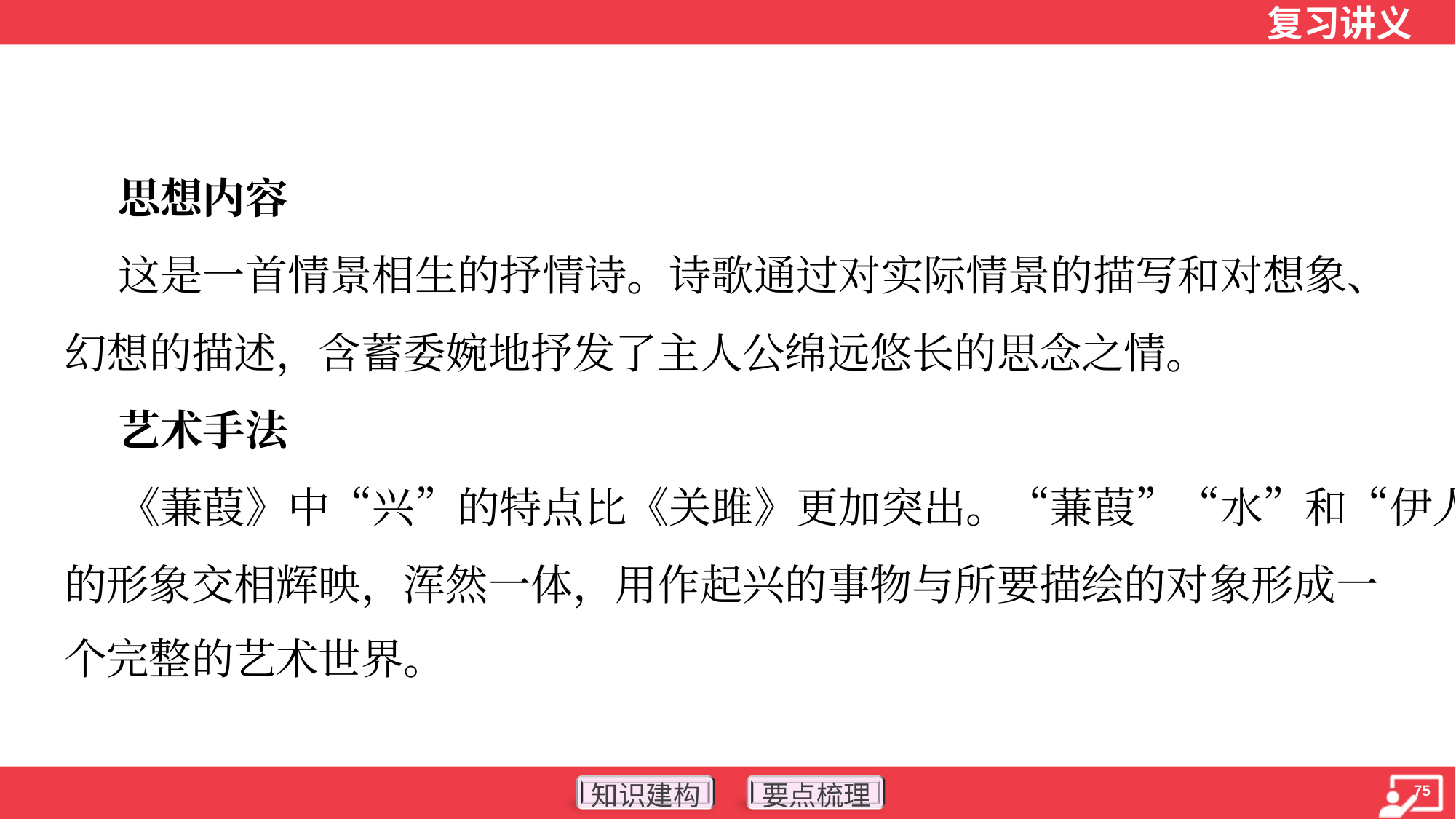

思想内容
    这是一首情景相生的抒情诗。诗歌通过对实际情景的描写和对想象、
幻想的描述，含蓄委婉地抒发了主人公绵远悠长的思念之情。
    艺术手法
    《蒹葭》中“兴”的特点比《关雎》更加突出。“蒹葭”“水”和“伊人”
的形象交相辉映，浑然一体，用作起兴的事物与所要描绘的对象形成一
个完整的艺术世界。